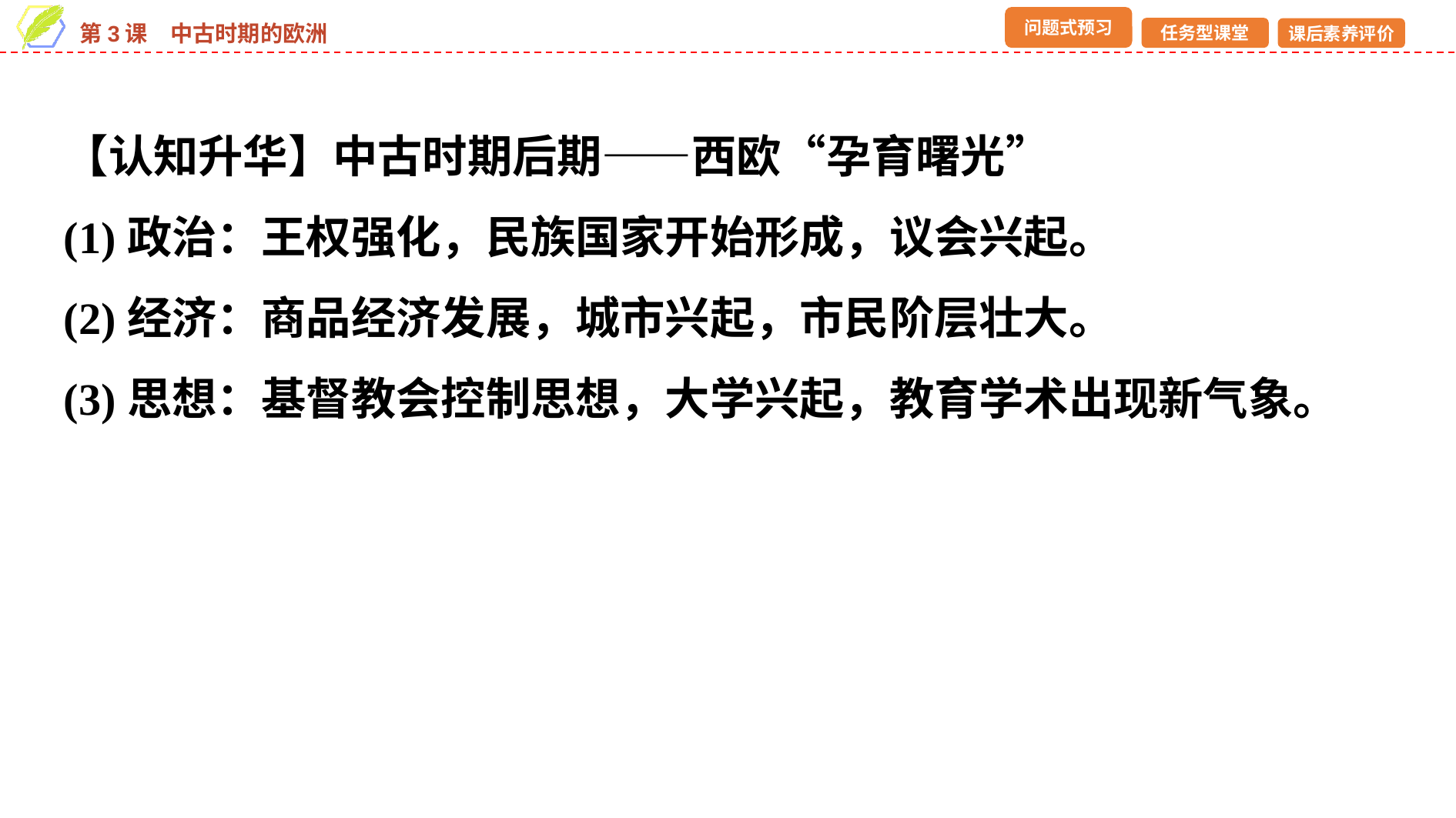

【认知升华】中古时期后期——西欧“孕育曙光”
(1)政治：王权强化，民族国家开始形成，议会兴起。
(2)经济：商品经济发展，城市兴起，市民阶层壮大。
(3)思想：基督教会控制思想，大学兴起，教育学术出现新气象。